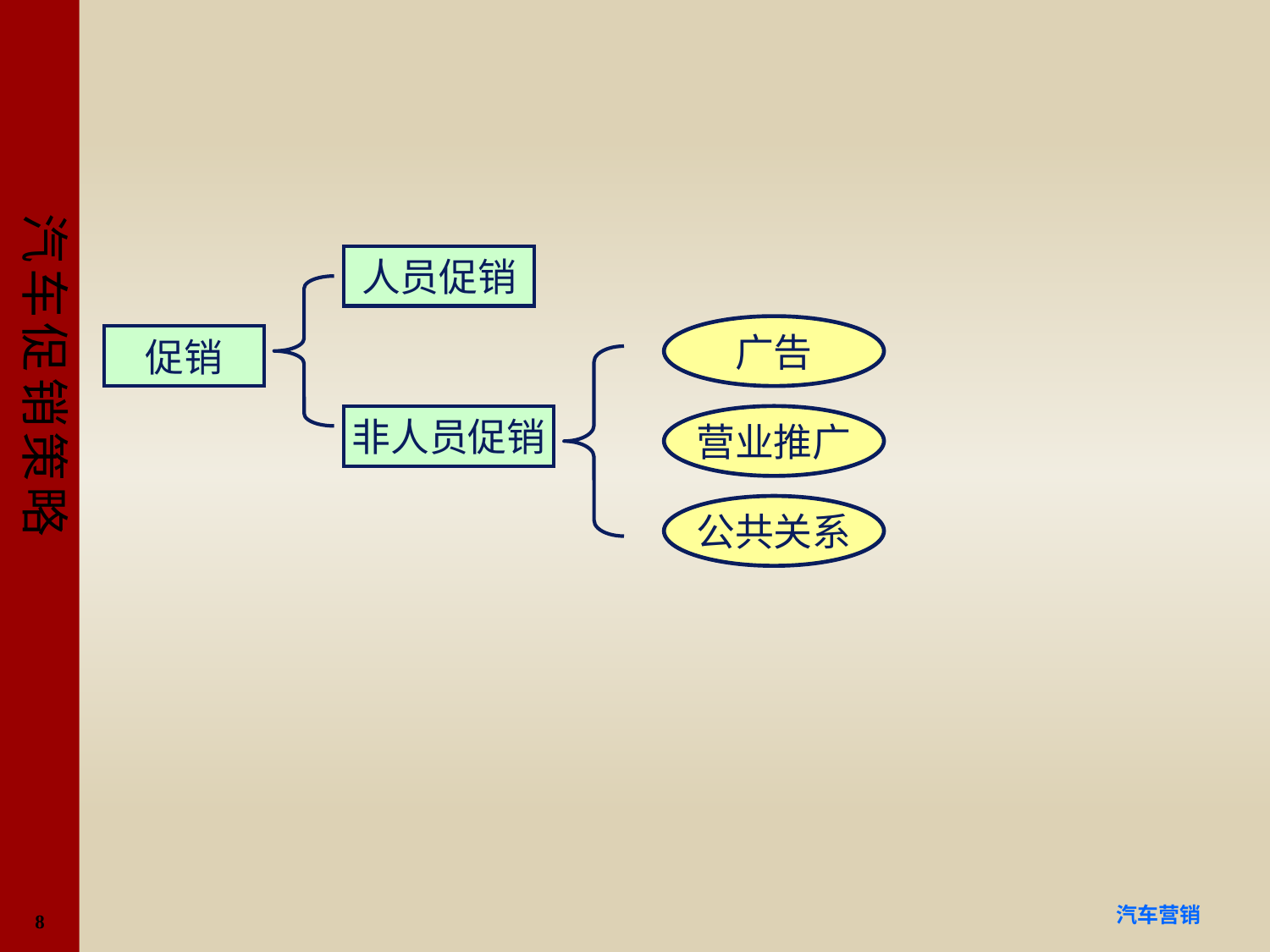

#

人员促销

广告
促销

非人员促销
营业推广
公共关系
8